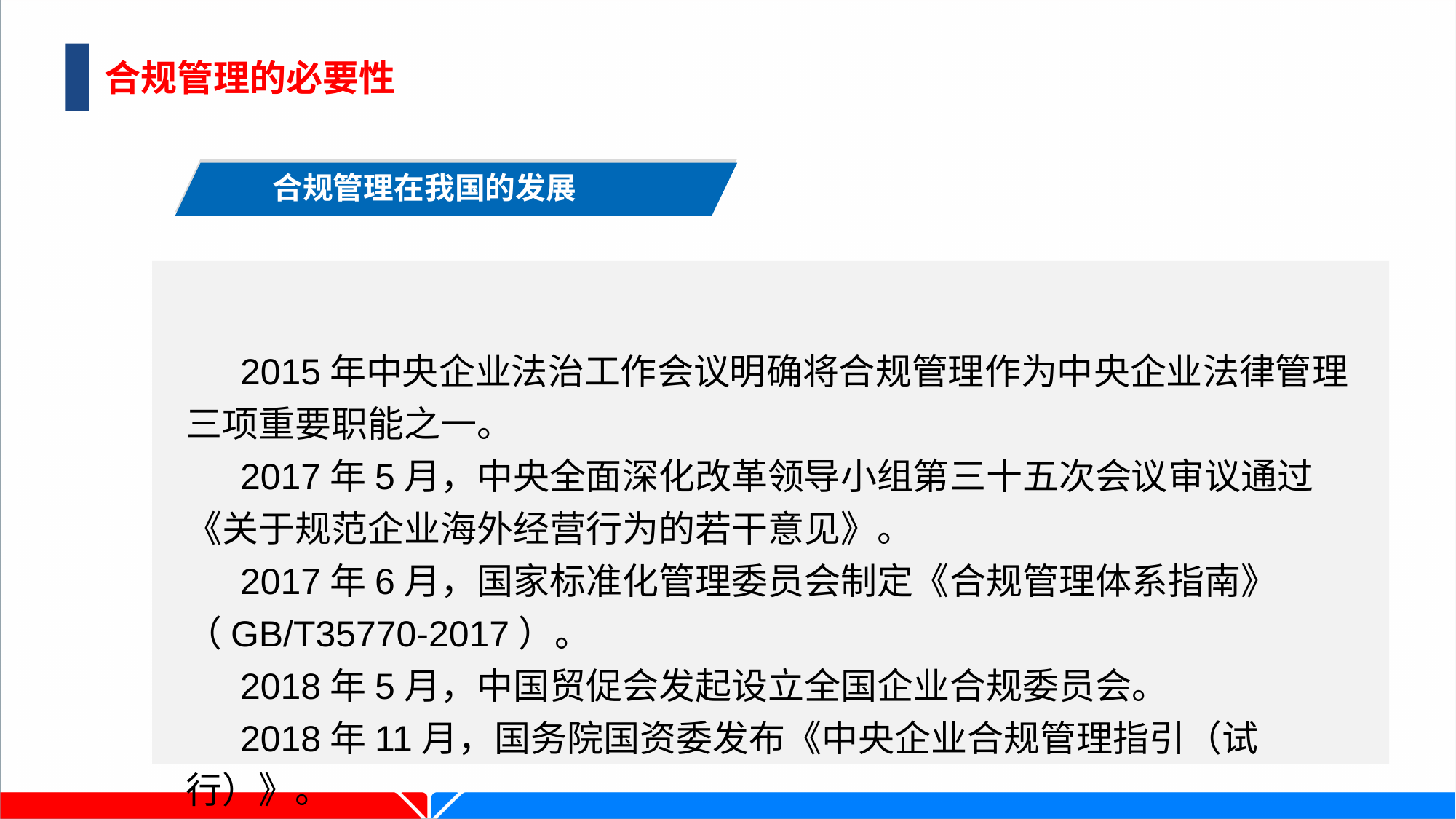

合规管理的必要性

合规管理在我国的发展

2015年中央企业法治工作会议明确将合规管理作为中央企业法律管理三项重要职能之一。
2017年5月，中央全面深化改革领导小组第三十五次会议审议通过《关于规范企业海外经营行为的若干意见》。
2017年6月，国家标准化管理委员会制定《合规管理体系指南》（GB/T35770-2017）。
2018年5月，中国贸促会发起设立全国企业合规委员会。
2018年11月，国务院国资委发布《中央企业合规管理指引（试行）》。